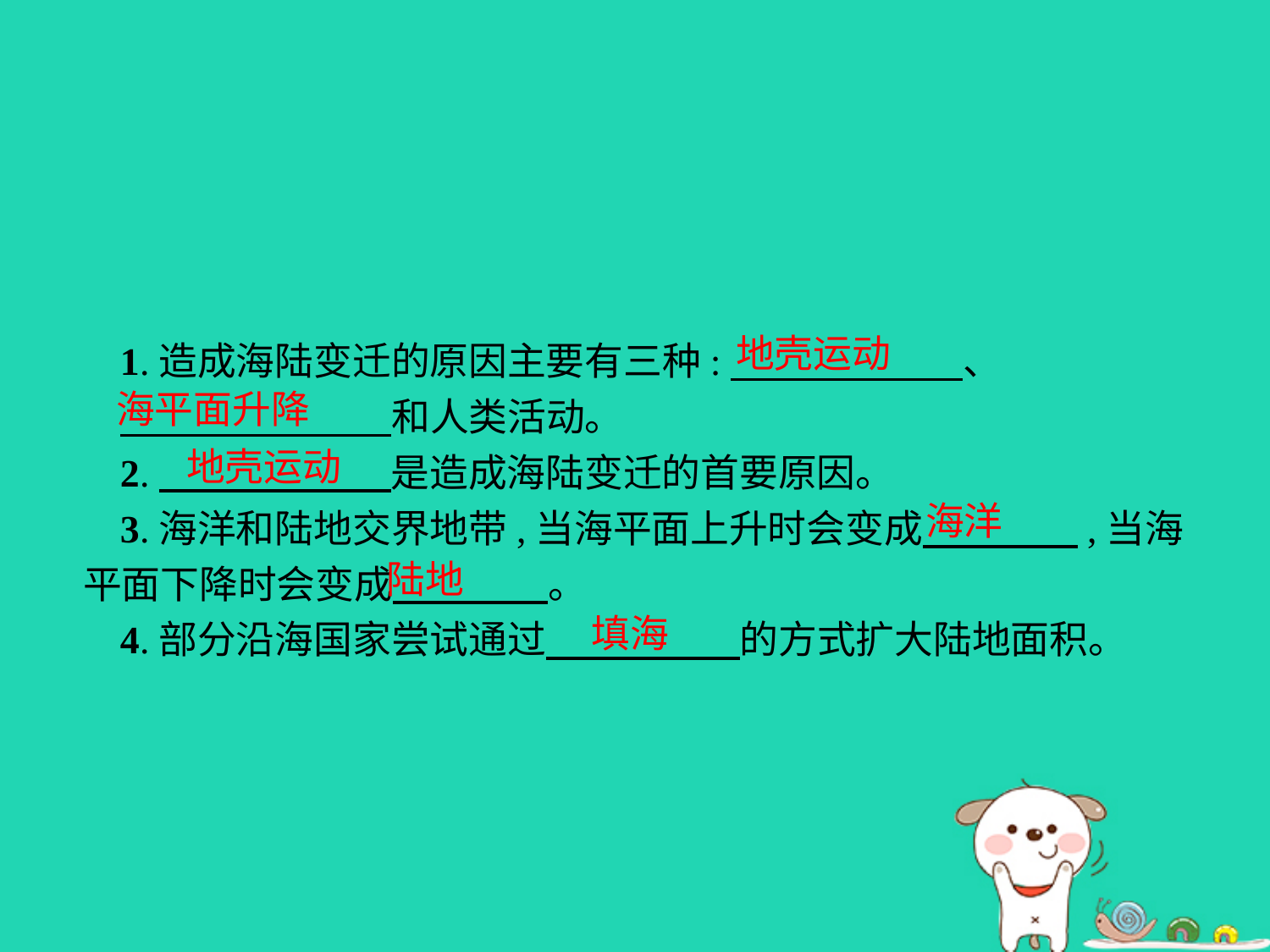

地壳运动
1.造成海陆变迁的原因主要有三种:　　　　　　、
　　　　　　　和人类活动。
2.　　　　　　是造成海陆变迁的首要原因。
3.海洋和陆地交界地带,当海平面上升时会变成　　　　,当海平面下降时会变成　　　　。
4.部分沿海国家尝试通过　　　　　的方式扩大陆地面积。
海平面升降
地壳运动
海洋
陆地
填海